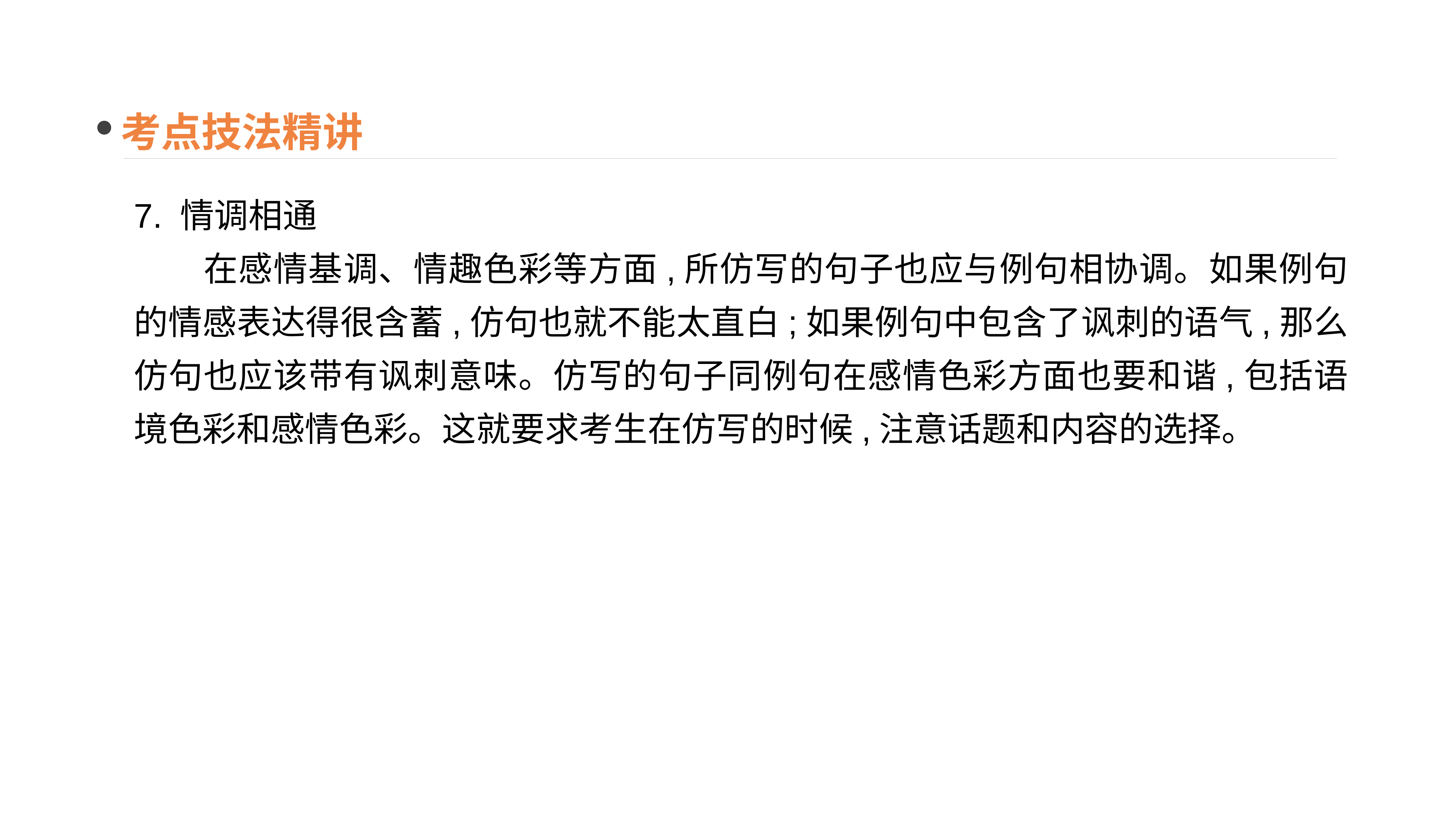

考点技法精讲

7. 情调相通
　　在感情基调、情趣色彩等方面,所仿写的句子也应与例句相协调。如果例句的情感表达得很含蓄,仿句也就不能太直白;如果例句中包含了讽刺的语气,那么仿句也应该带有讽刺意味。仿写的句子同例句在感情色彩方面也要和谐,包括语境色彩和感情色彩。这就要求考生在仿写的时候,注意话题和内容的选择。